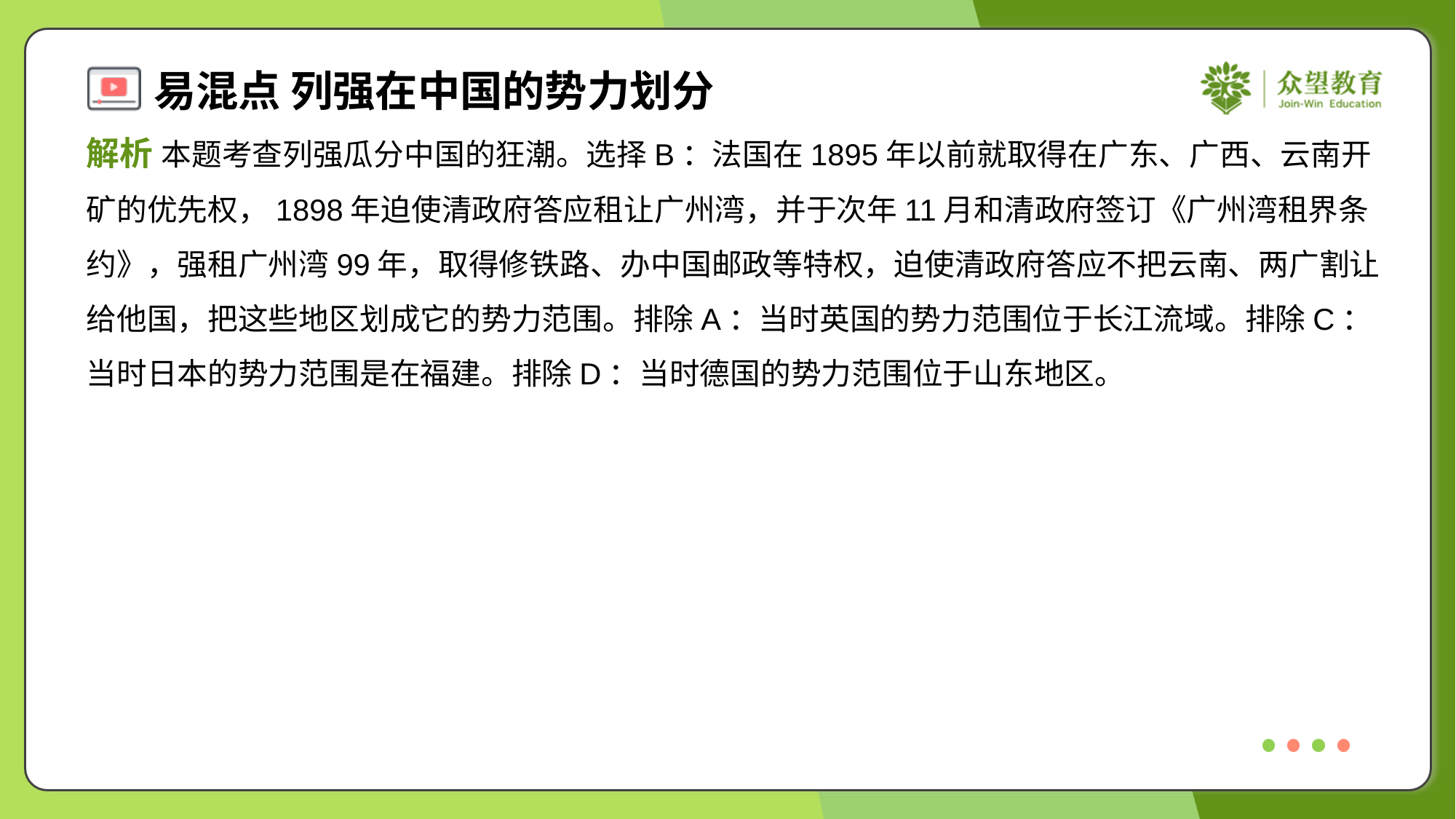

解析 本题考查列强瓜分中国的狂潮。选择B：法国在1895年以前就取得在广东、广西、云南开
矿的优先权，1898年迫使清政府答应租让广州湾，并于次年11月和清政府签订《广州湾租界条
约》，强租广州湾99年，取得修铁路、办中国邮政等特权，迫使清政府答应不把云南、两广割让
给他国，把这些地区划成它的势力范围。排除A：当时英国的势力范围位于长江流域。排除C：
当时日本的势力范围是在福建。排除D：当时德国的势力范围位于山东地区。